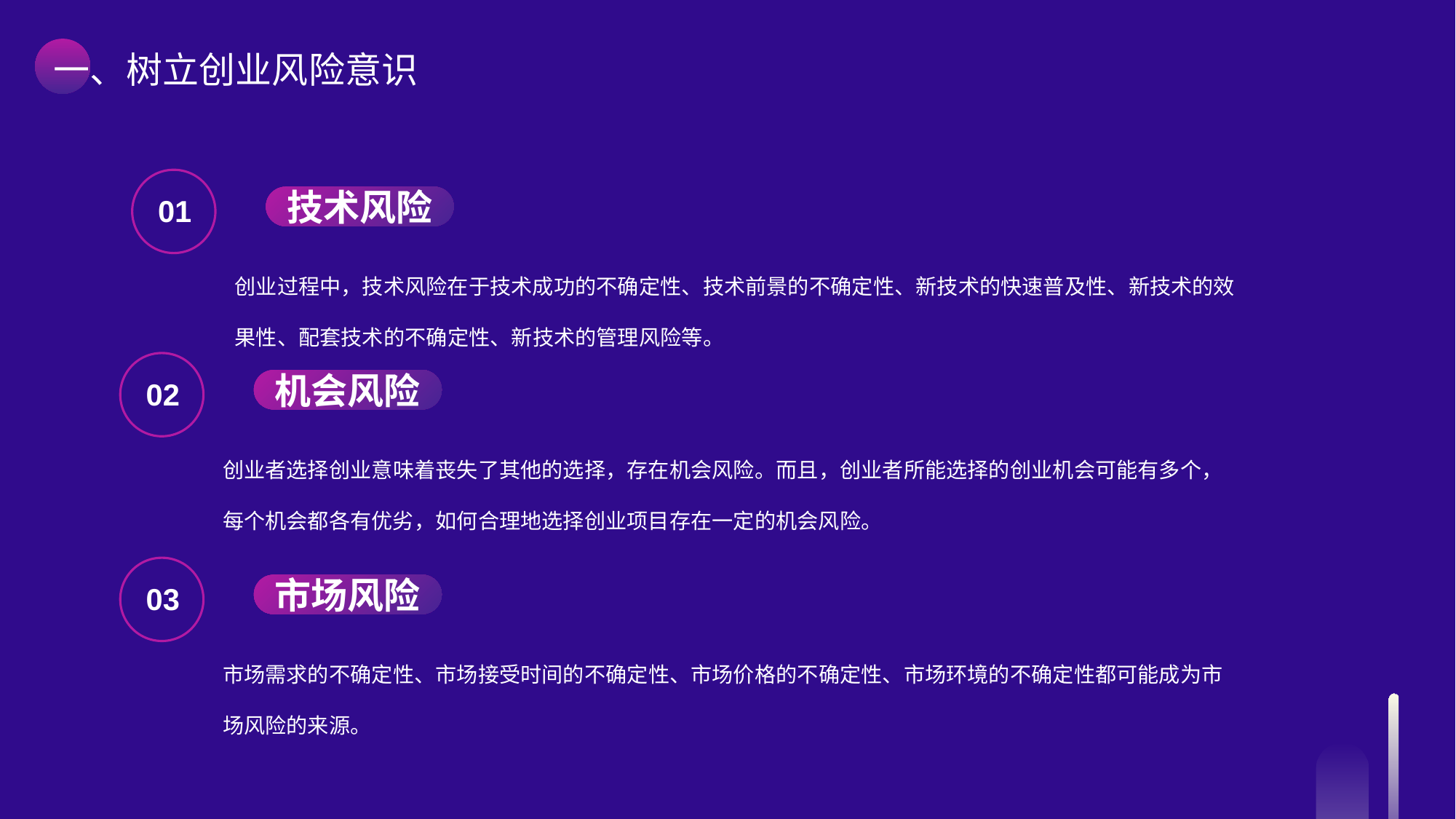

一、树立创业风险意识

01
技术风险
创业过程中，技术风险在于技术成功的不确定性、技术前景的不确定性、新技术的快速普及性、新技术的效果性、配套技术的不确定性、新技术的管理风险等。

02
机会风险
创业者选择创业意味着丧失了其他的选择，存在机会风险。而且，创业者所能选择的创业机会可能有多个，每个机会都各有优劣，如何合理地选择创业项目存在一定的机会风险。

03
市场风险
市场需求的不确定性、市场接受时间的不确定性、市场价格的不确定性、市场环境的不确定性都可能成为市场风险的来源。